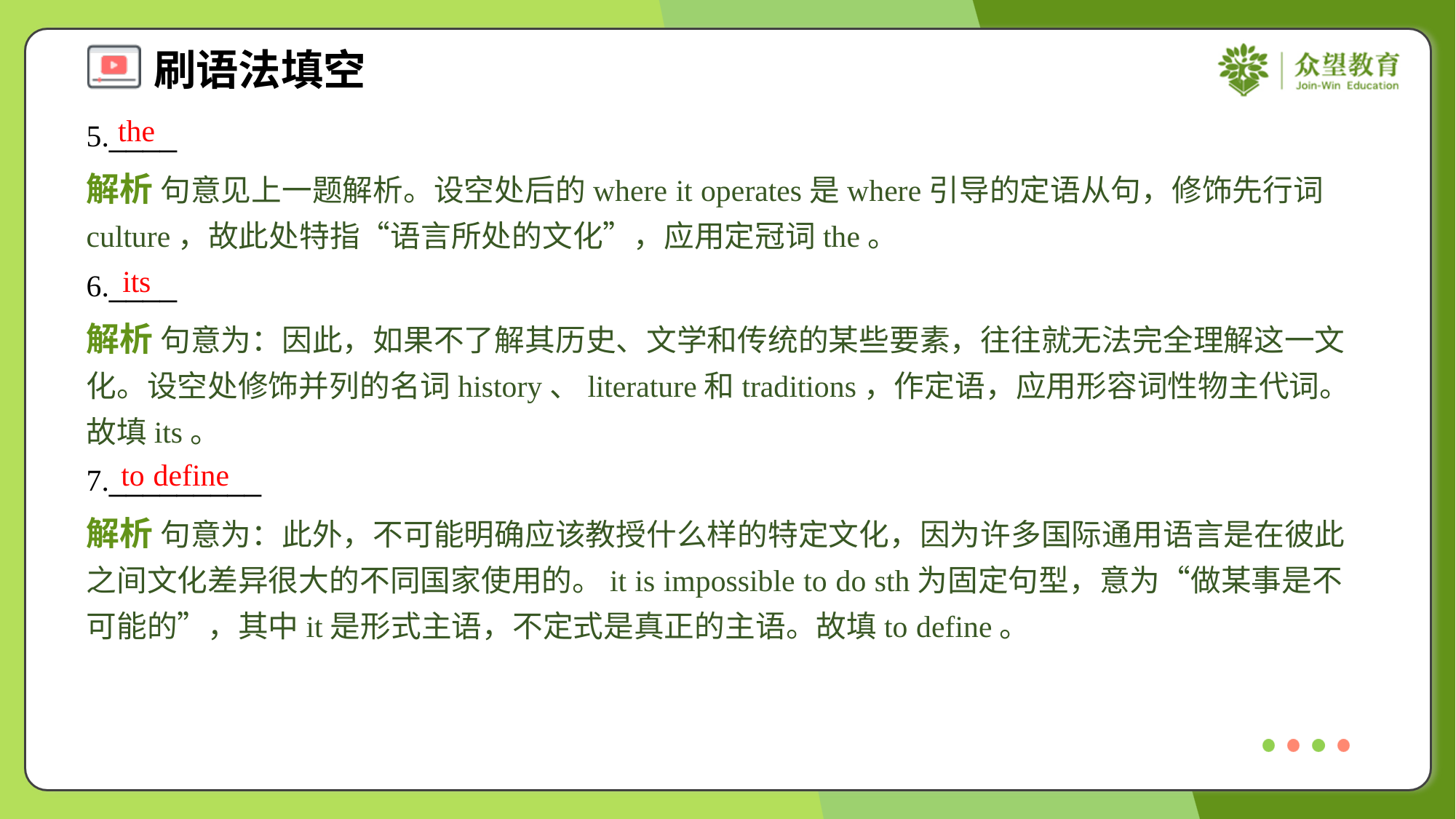

the
5.____
解析 句意见上一题解析。设空处后的where it operates是where引导的定语从句，修饰先行词culture，故此处特指“语言所处的文化”，应用定冠词the。
its
6.____
解析 句意为：因此，如果不了解其历史、文学和传统的某些要素，往往就无法完全理解这一文化。设空处修饰并列的名词history、literature和traditions，作定语，应用形容词性物主代词。故填its。
to define
7._________
解析 句意为：此外，不可能明确应该教授什么样的特定文化，因为许多国际通用语言是在彼此之间文化差异很大的不同国家使用的。it is impossible to do sth为固定句型，意为“做某事是不可能的”，其中it是形式主语，不定式是真正的主语。故填to define。